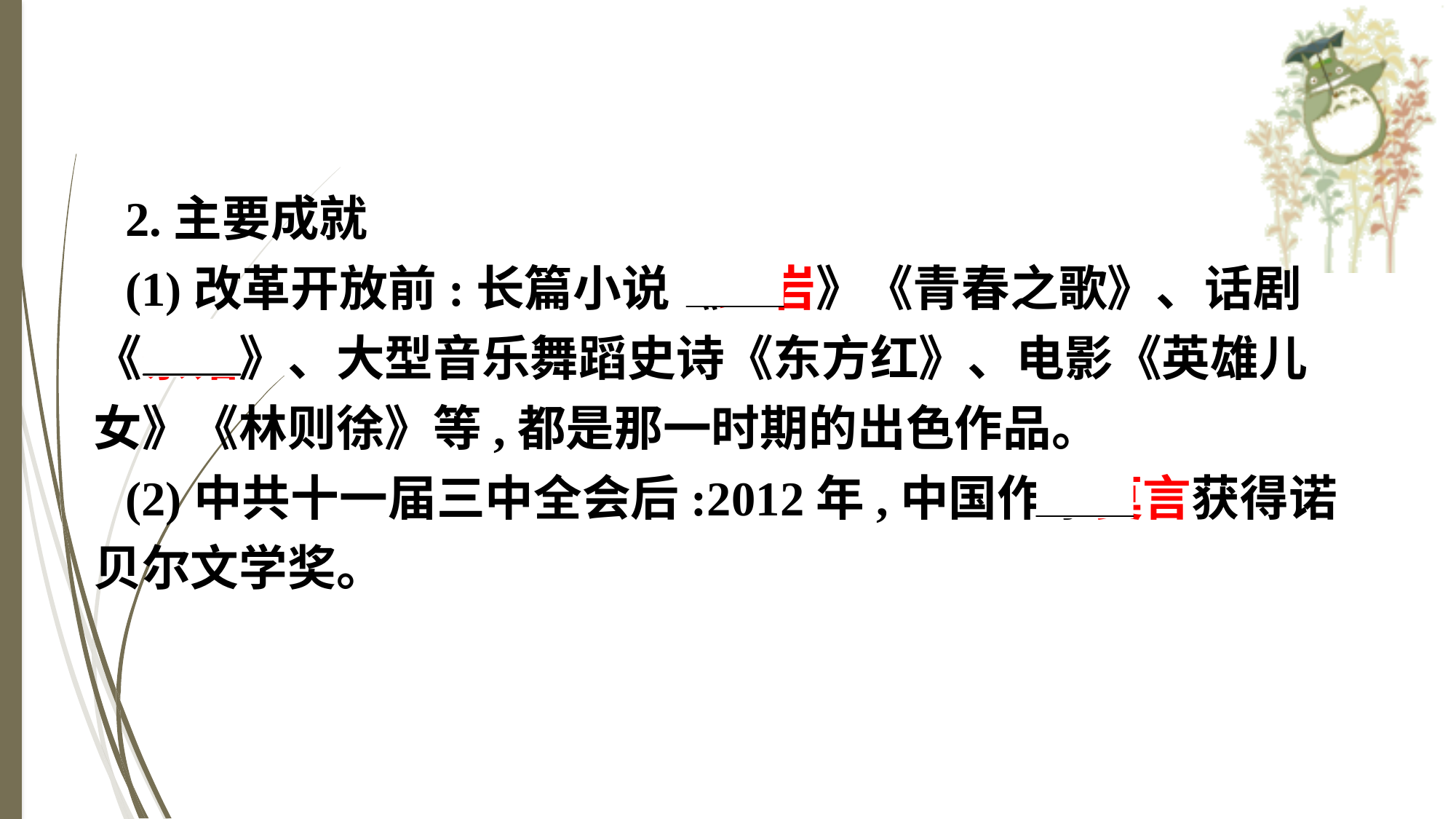

2.主要成就
(1)改革开放前:长篇小说《红岩》《青春之歌》、话剧《茶馆》、大型音乐舞蹈史诗《东方红》、电影《英雄儿女》《林则徐》等,都是那一时期的出色作品。
(2)中共十一届三中全会后:2012年,中国作家莫言获得诺贝尔文学奖。